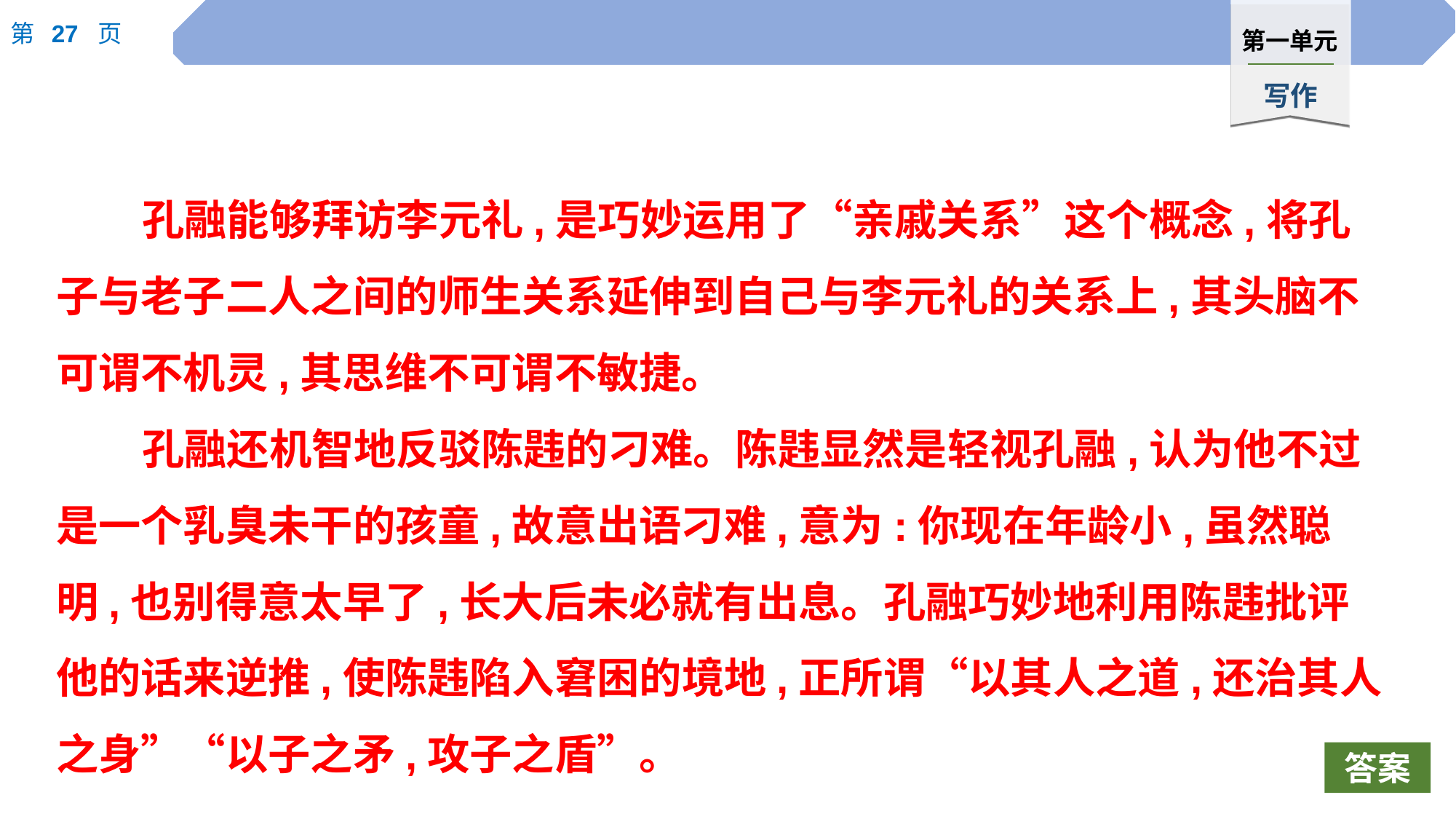

孔融能够拜访李元礼,是巧妙运用了“亲戚关系”这个概念,将孔子与老子二人之间的师生关系延伸到自己与李元礼的关系上,其头脑不可谓不机灵,其思维不可谓不敏捷。
孔融还机智地反驳陈韪的刁难。陈韪显然是轻视孔融,认为他不过是一个乳臭未干的孩童,故意出语刁难,意为:你现在年龄小,虽然聪明,也别得意太早了,长大后未必就有出息。孔融巧妙地利用陈韪批评他的话来逆推,使陈韪陷入窘困的境地,正所谓“以其人之道,还治其人之身”“以子之矛,攻子之盾”。
答案